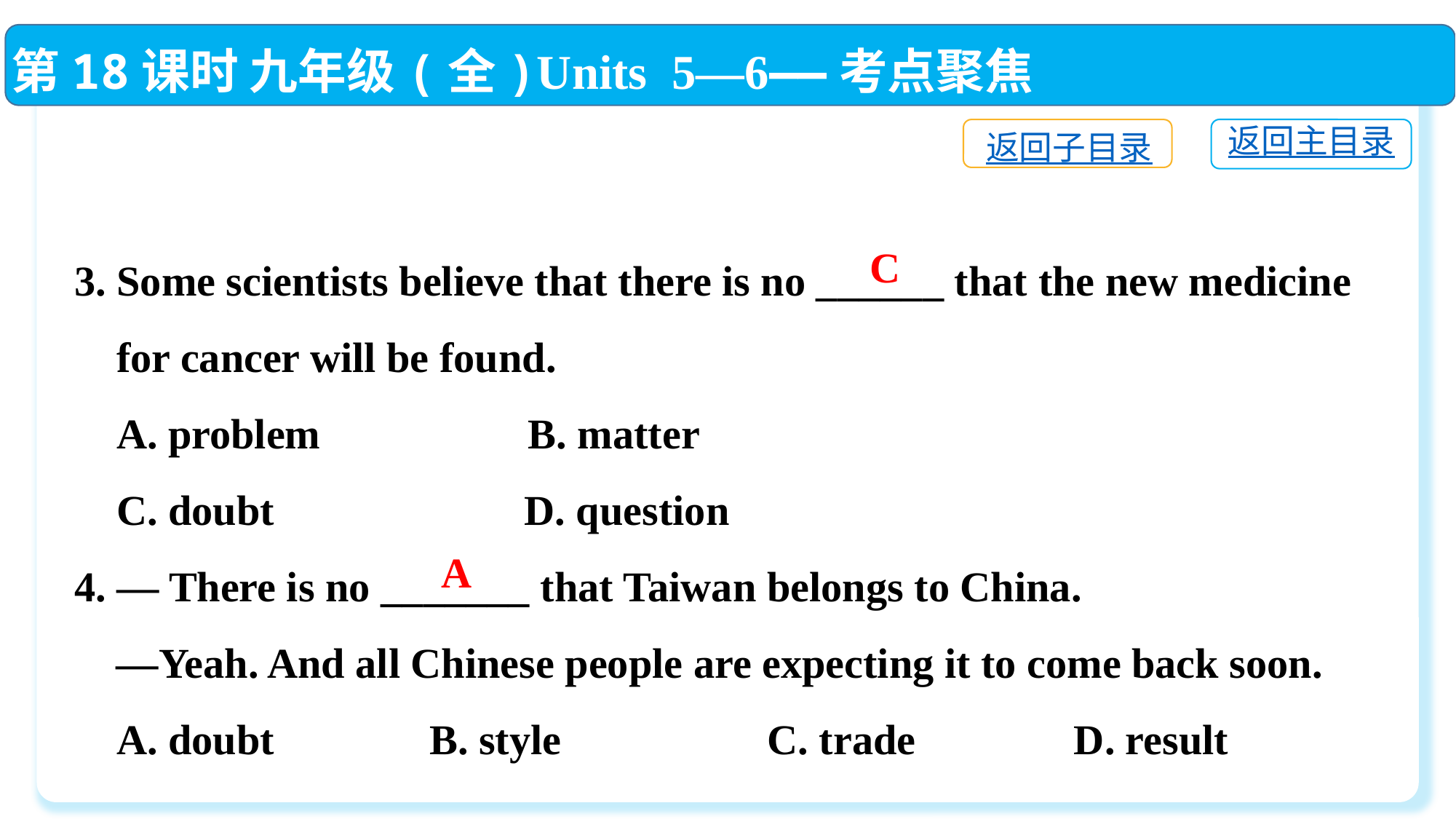

第18课时 九年级(全)Units  5—6——考点聚焦

返回主目录

返回子目录

3. Some scientists believe that there is no ______ that the new medicine
    for cancer will be found.
    A. problem	            B. matter
    C. doubt	                      D. question
4. — There is no _______ that Taiwan belongs to China.
    —Yeah. And all Chinese people are expecting it to come back soon.
    A. doubt	             B. style	              C. trade	            D. result
C
 A